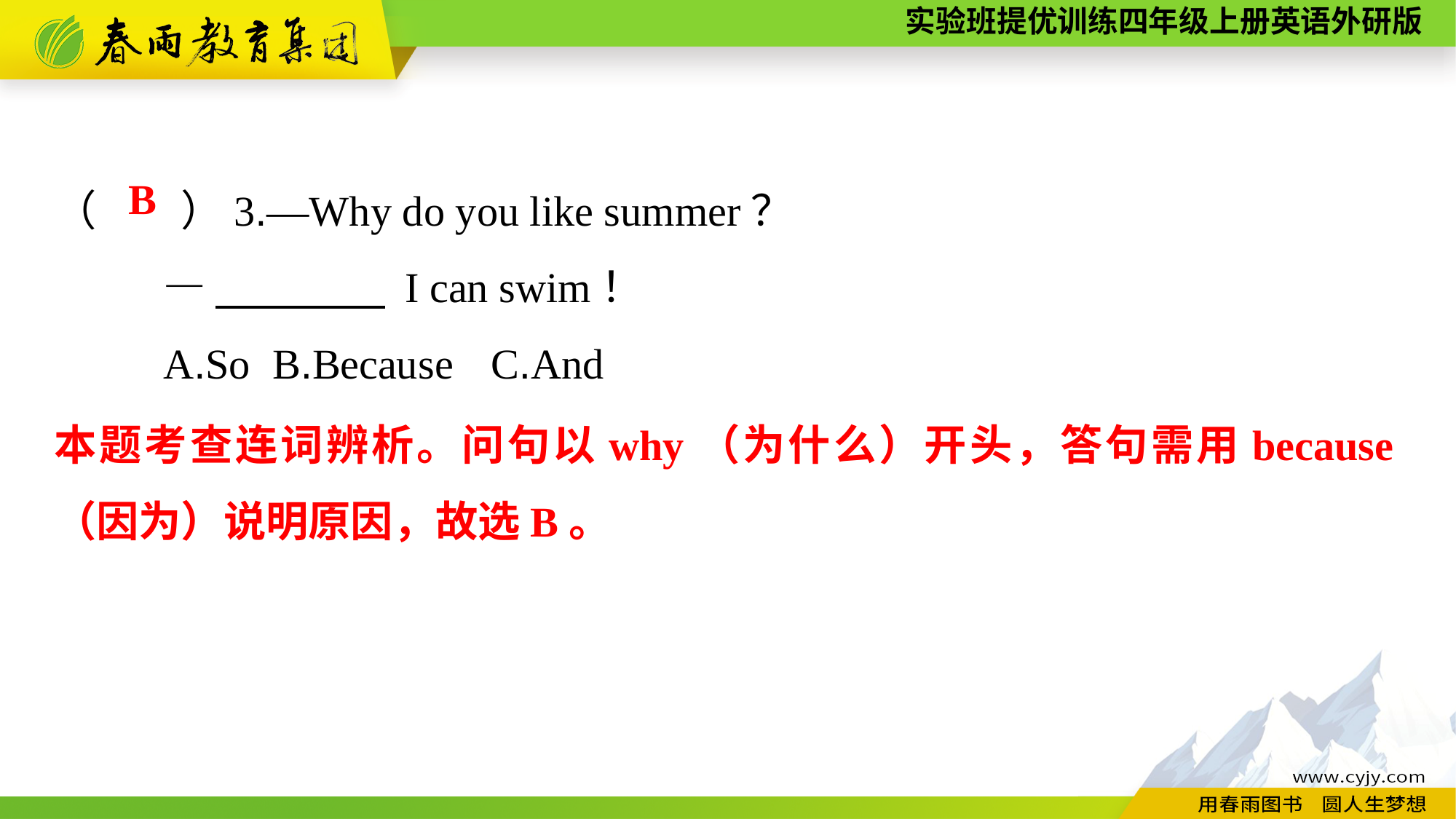

（　　）3.—Why do you like summer？
	—　　　　 I can swim！
	A.So	B.Because	C.And
B
本题考查连词辨析。问句以why（为什么）开头，答句需用because（因为）说明原因，故选B。